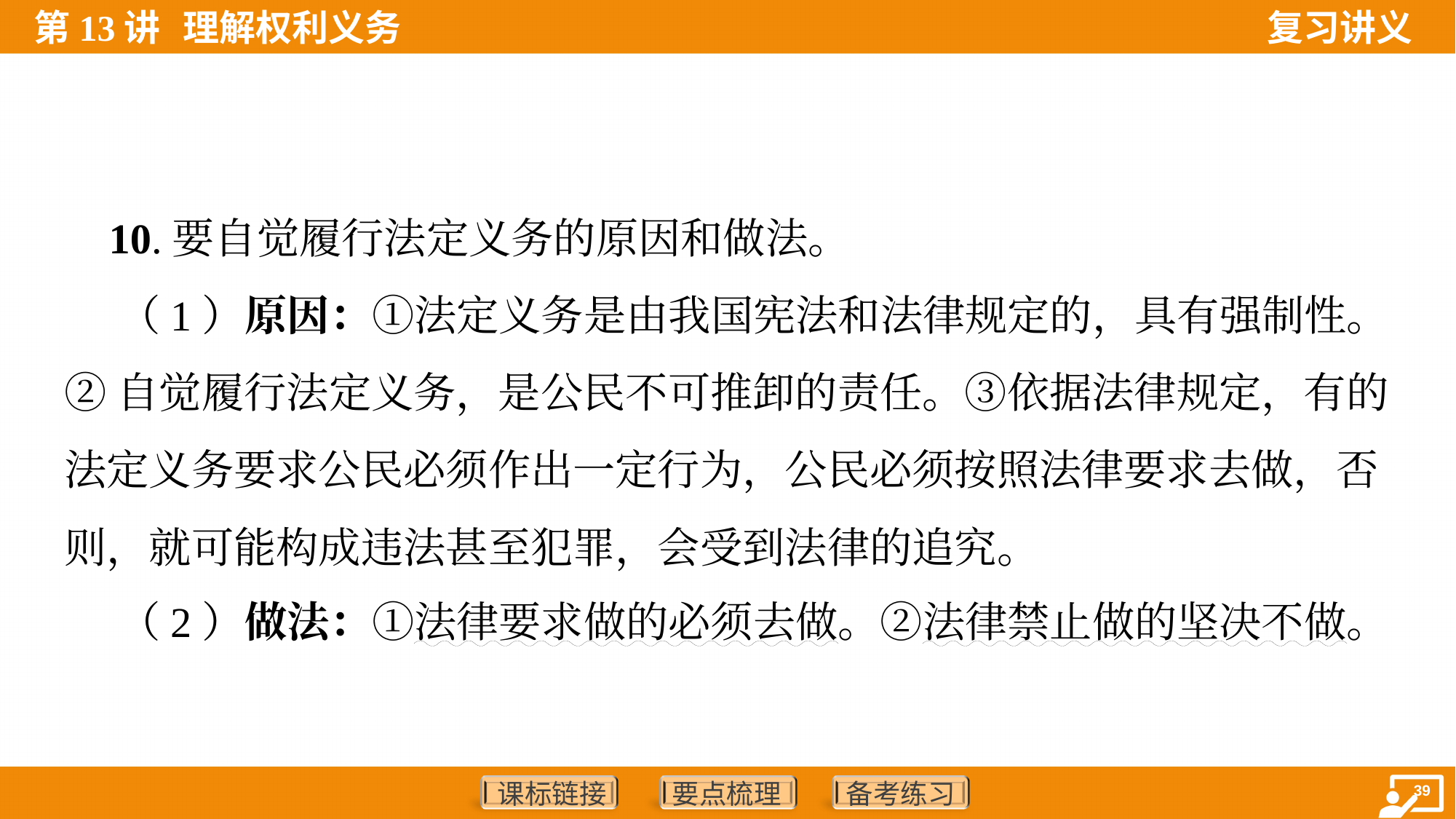

10.要自觉履行法定义务的原因和做法。
    （1）原因：①法定义务是由我国宪法和法律规定的，具有强制性。
②自觉履行法定义务，是公民不可推卸的责任。③依据法律规定，有的
法定义务要求公民必须作出一定行为，公民必须按照法律要求去做，否
则，就可能构成违法甚至犯罪，会受到法律的追究。
    （2）做法：①法律要求做的必须去做。②法律禁止做的坚决不做。